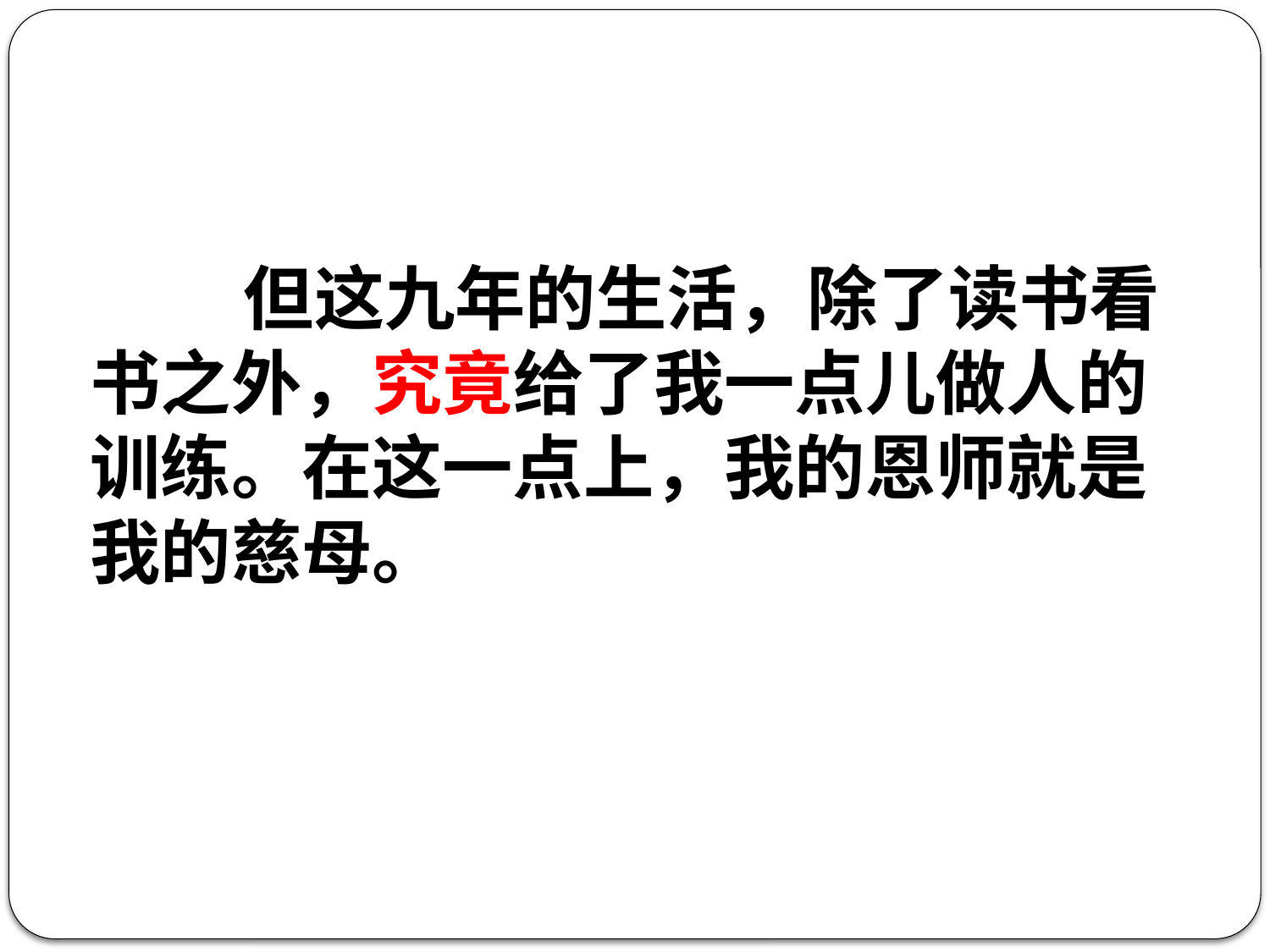

但这九年的生活，除了读书看书之外，究竟给了我一点儿做人的训练。在这一点上，我的恩师就是我的慈母。